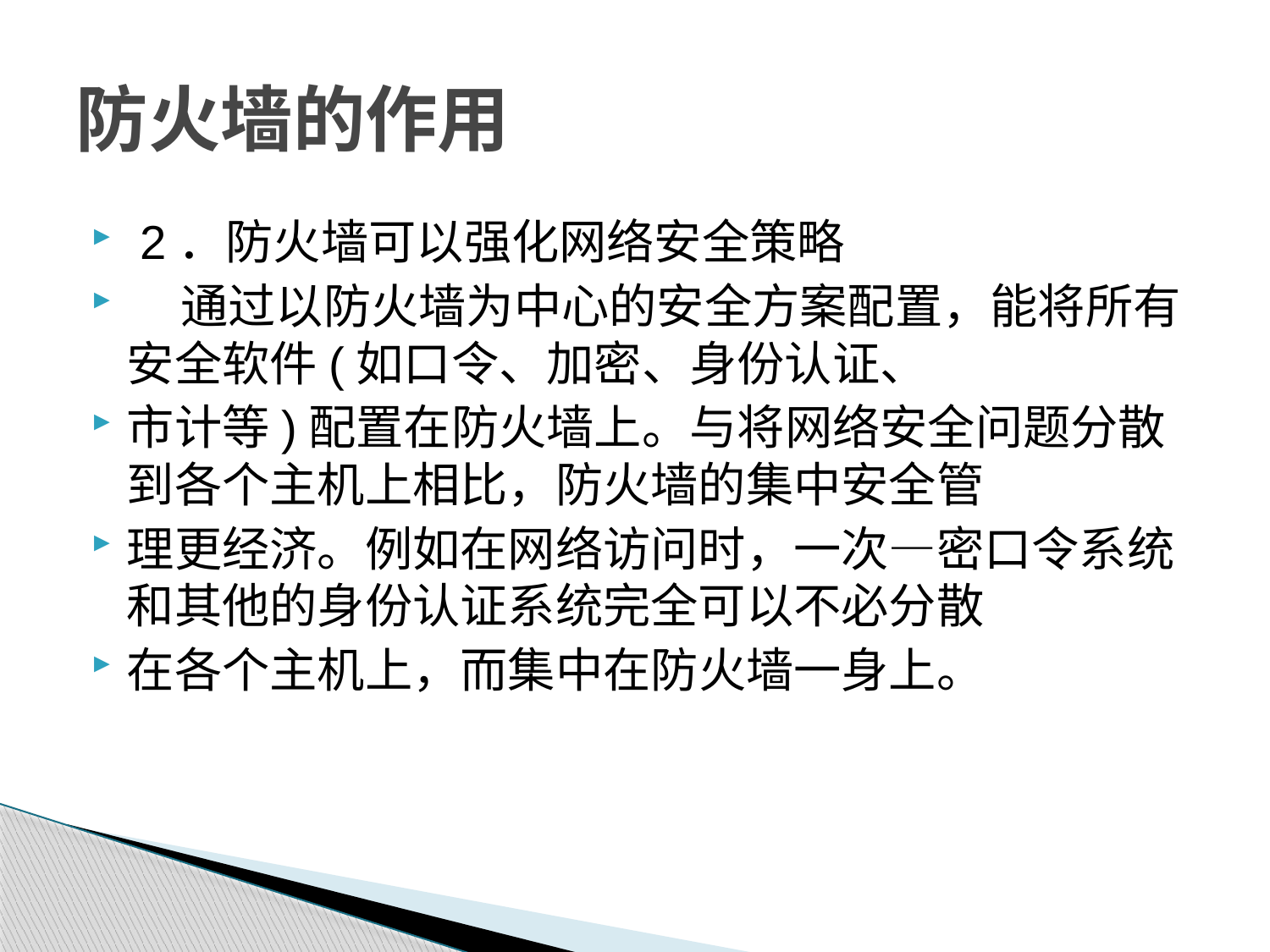

# 防火墙的作用
 2．防火墙可以强化网络安全策略
    通过以防火墙为中心的安全方案配置，能将所有安全软件(如口令、加密、身份认证、
市计等)配置在防火墙上。与将网络安全问题分散到各个主机上相比，防火墙的集中安全管
理更经济。例如在网络访问时，一次—密口令系统和其他的身份认证系统完全可以不必分散
在各个主机上，而集中在防火墙一身上。